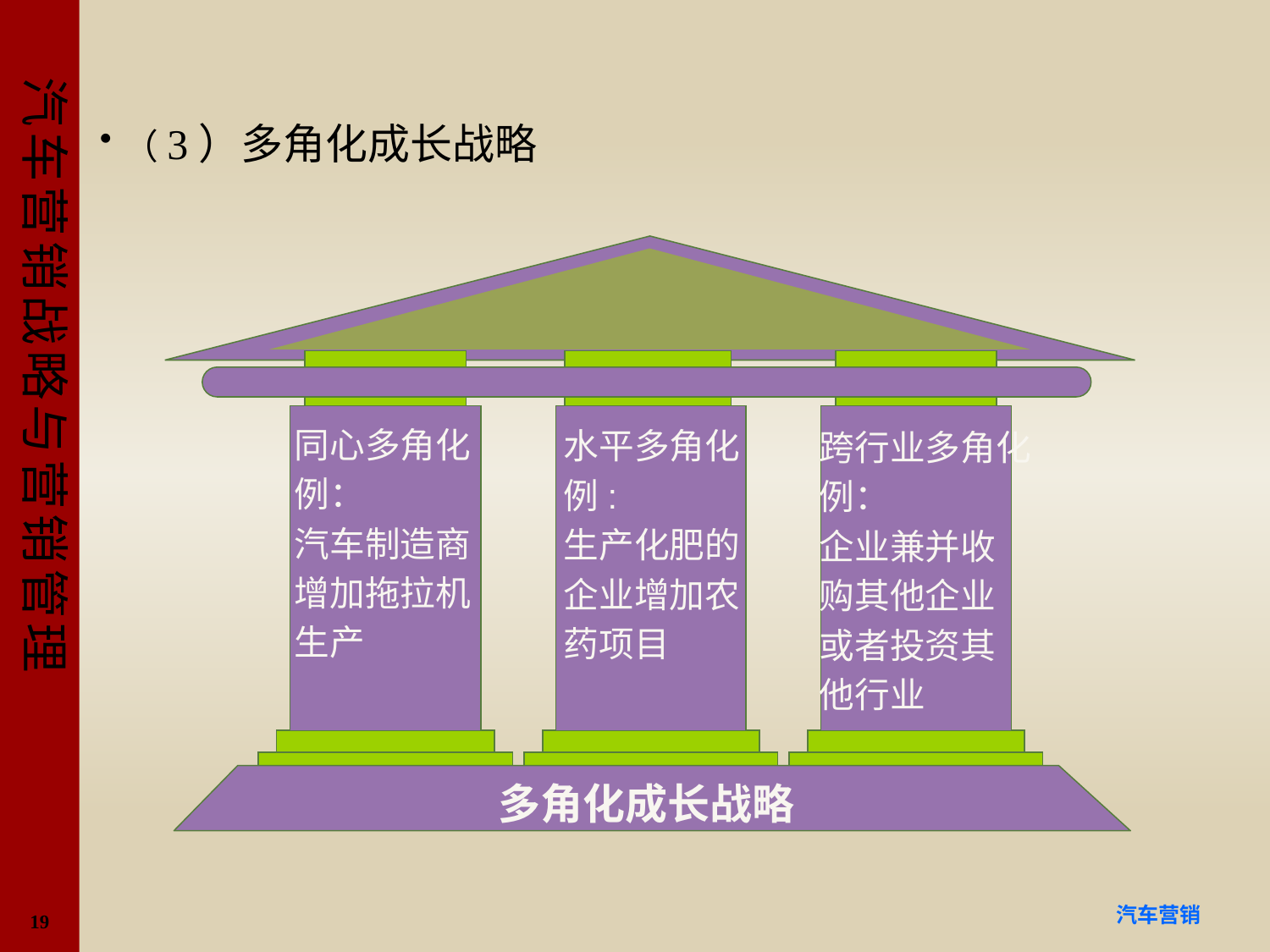

#
（3）多角化成长战略

水平多角化
例:
生产化肥的
企业增加农
药项目
跨行业多角化
例：
企业兼并收
购其他企业
或者投资其
他行业
同心多角化
例：
汽车制造商
增加拖拉机
生产

多角化成长战略
19